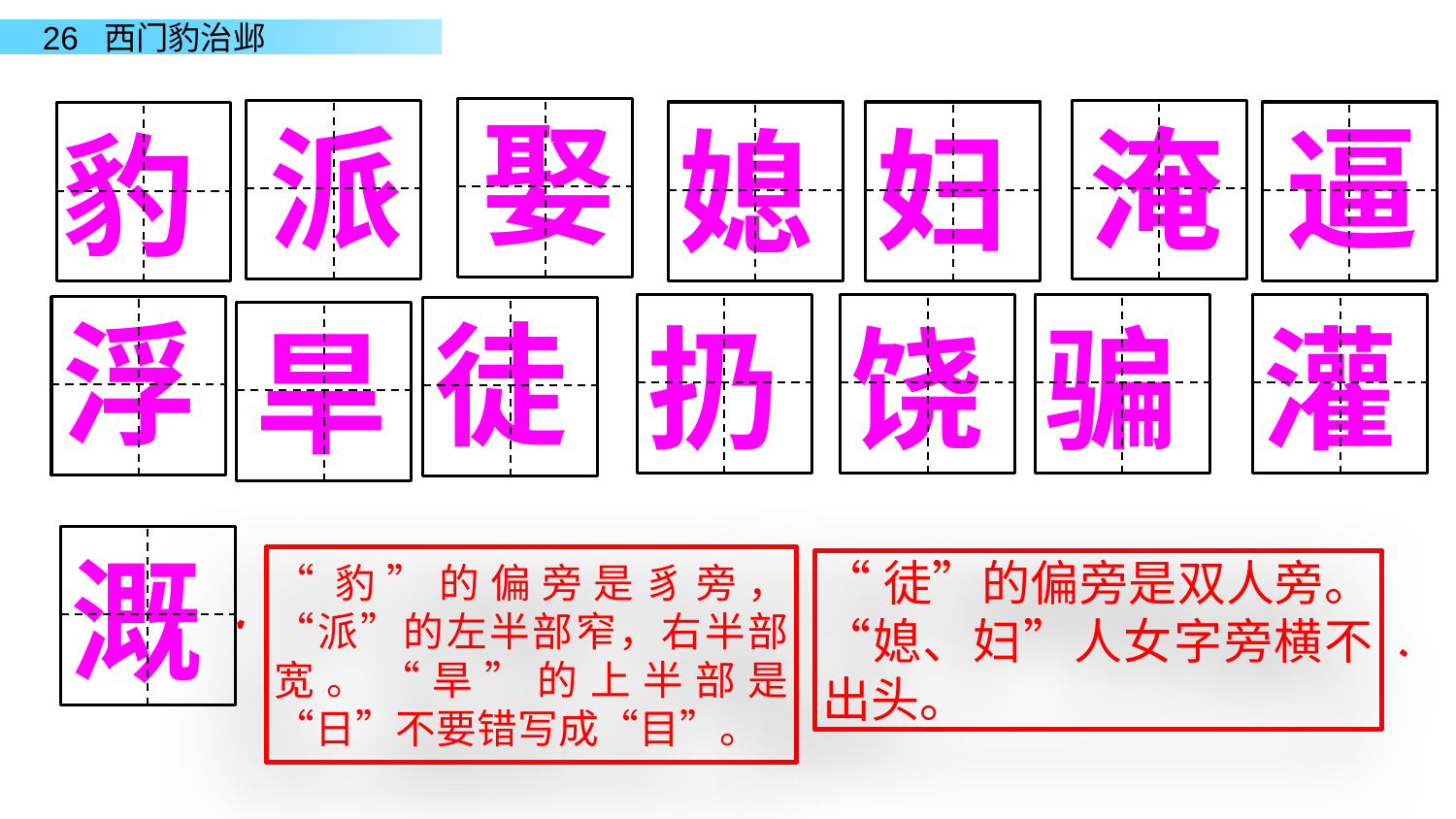

娶

派
淹
逼

妇

媳
豹

浮
徒

扔
饶
骗
灌

旱

溉
“豹”的偏旁是豸旁，“派”的左半部窄，右半部宽。“旱”的上半部是“日”不要错写成“目”。
“徒”的偏旁是双人旁。“媳、妇”人女字旁横不出头。